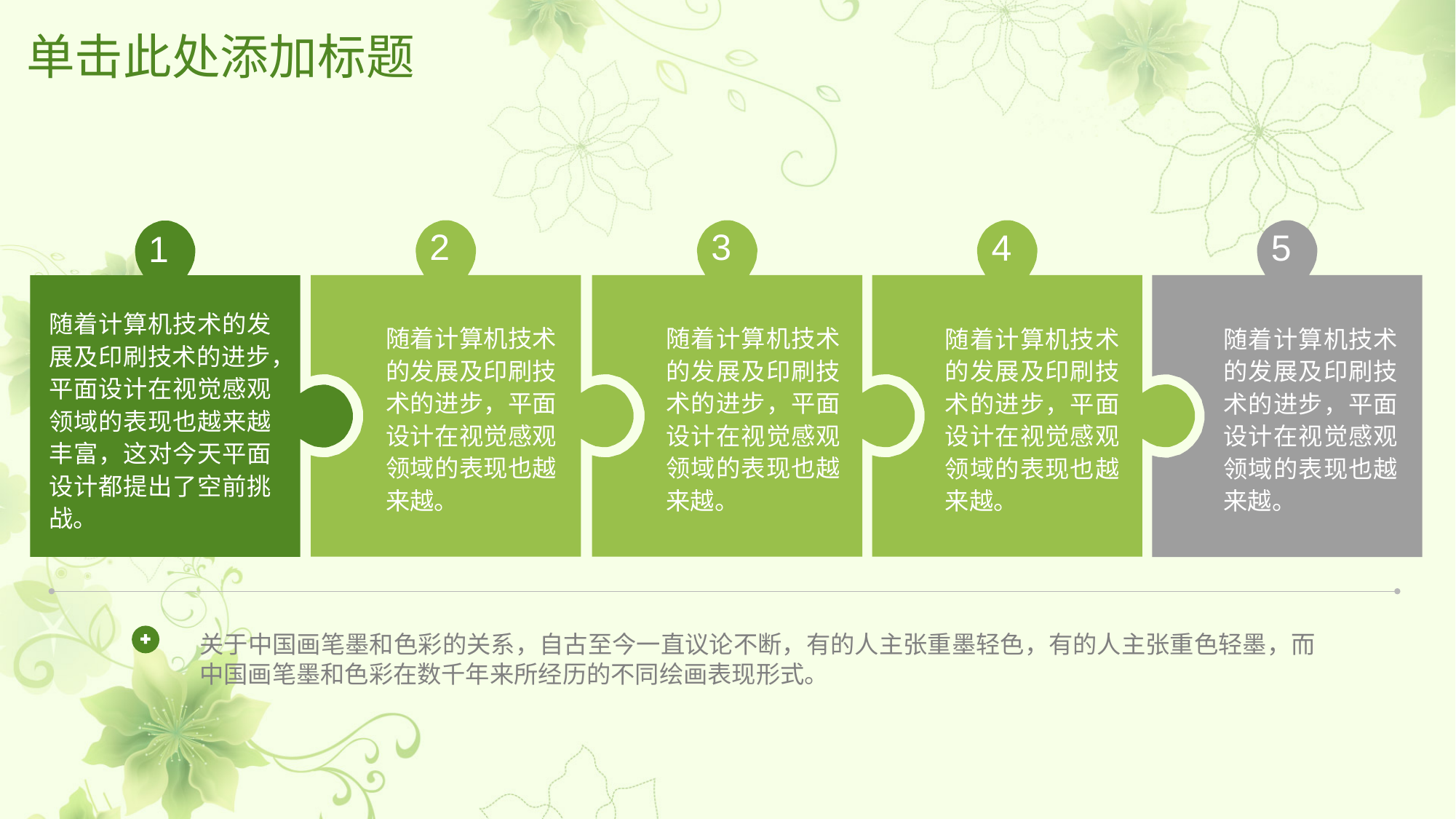

# 单击此处添加标题

5
随着计算机技术的发展及印刷技术的进步，平面设计在视觉感观领域的表现也越来越。

2
随着计算机技术的发展及印刷技术的进步，平面设计在视觉感观领域的表现也越来越。

3
随着计算机技术的发展及印刷技术的进步，平面设计在视觉感观领域的表现也越来越。

4
随着计算机技术的发展及印刷技术的进步，平面设计在视觉感观领域的表现也越来越。

1
随着计算机技术的发展及印刷技术的进步，平面设计在视觉感观领域的表现也越来越丰富，这对今天平面设计都提出了空前挑战。
关于中国画笔墨和色彩的关系，自古至今一直议论不断，有的人主张重墨轻色，有的人主张重色轻墨，而中国画笔墨和色彩在数千年来所经历的不同绘画表现形式。